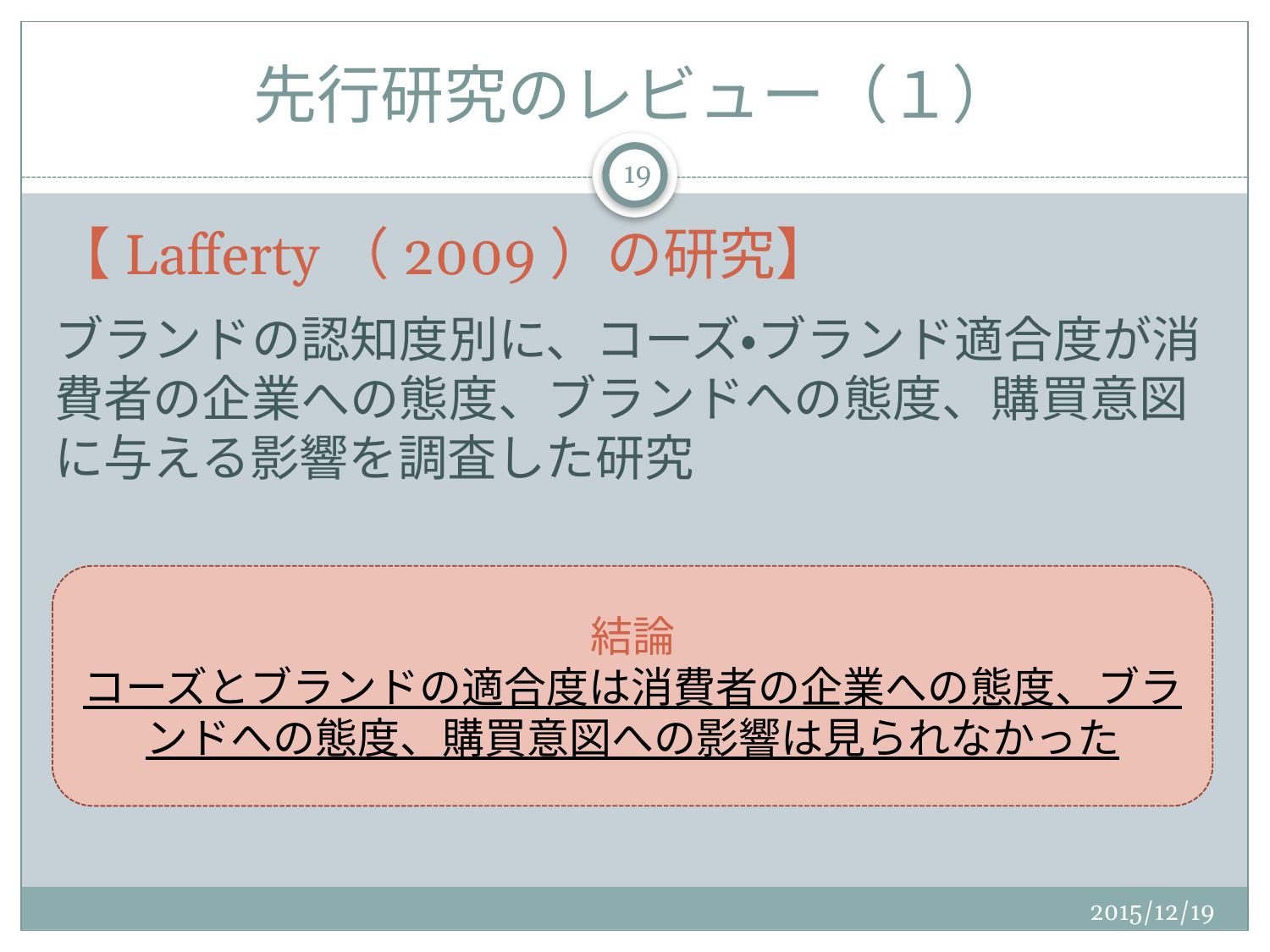

# 先行研究のレビュー（１）
19
【Lafferty（2009）の研究】

ブランドの認知度別に、コーズ・ブランド適合度が消費者の企業への態度、ブランドへの態度、購買意図に与える影響を調査した研究
結論
コーズとブランドの適合度は消費者の企業への態度、ブランドへの態度、購買意図への影響は見られなかった
2015/12/19